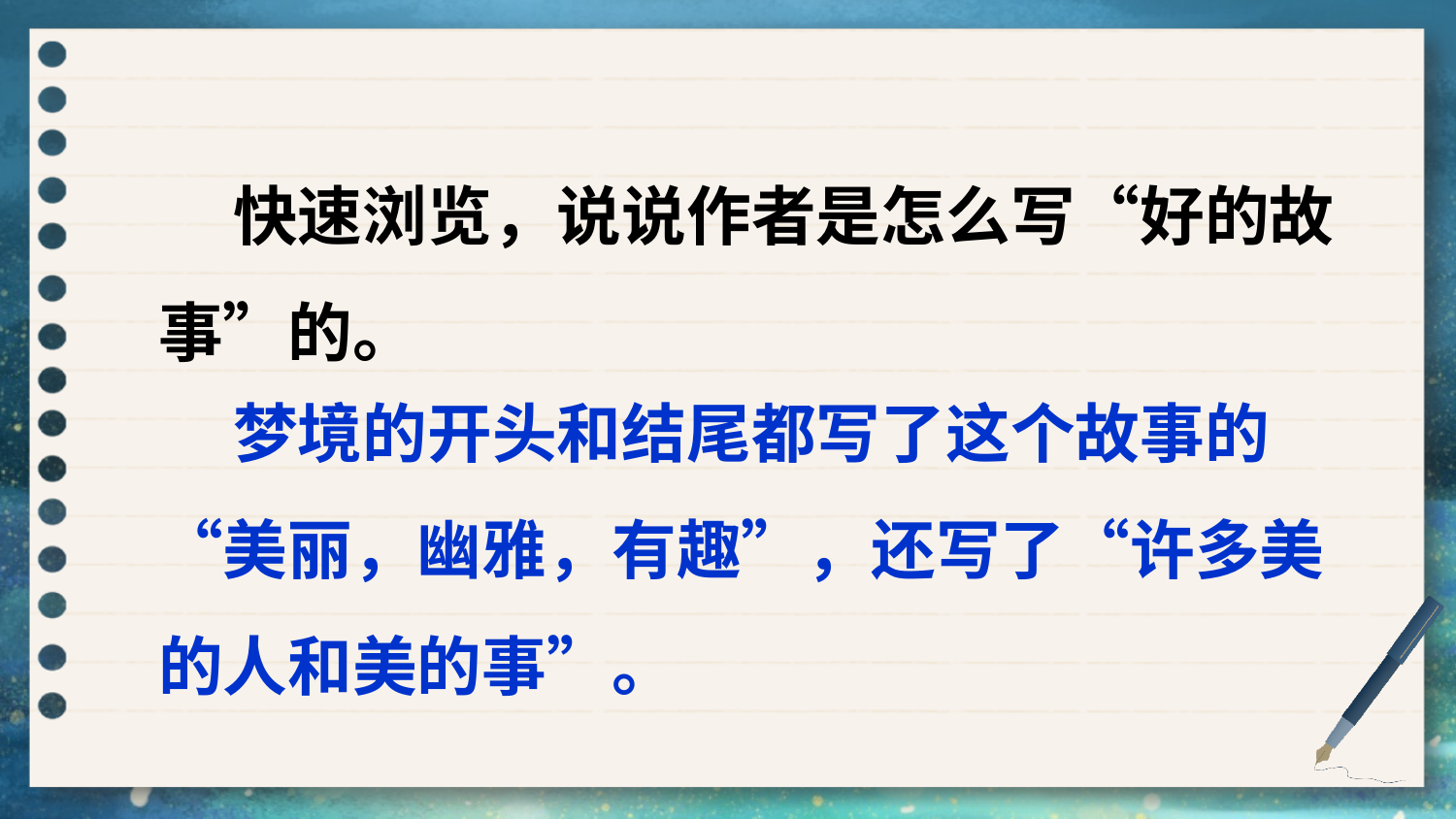

快速浏览，说说作者是怎么写“好的故事”的。
    梦境的开头和结尾都写了这个故事的“美丽，幽雅，有趣”，还写了“许多美的人和美的事”。